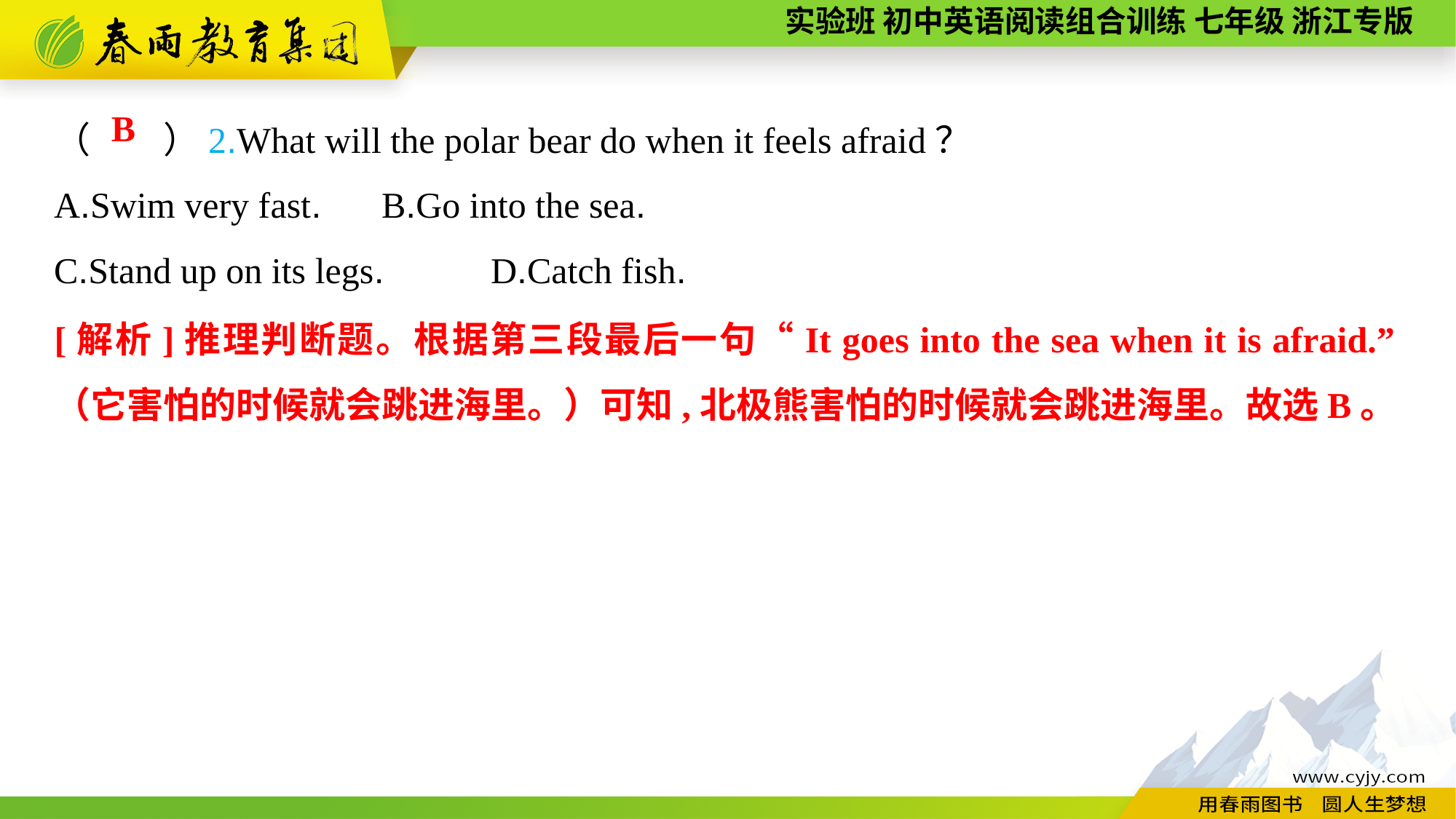

（　　）2.What will the polar bear do when it feels afraid？
A.Swim very fast.	B.Go into the sea.
C.Stand up on its legs.	D.Catch fish.
B
[解析]推理判断题。根据第三段最后一句“It goes into the sea when it is afraid.”（它害怕的时候就会跳进海里。）可知,北极熊害怕的时候就会跳进海里。故选B。